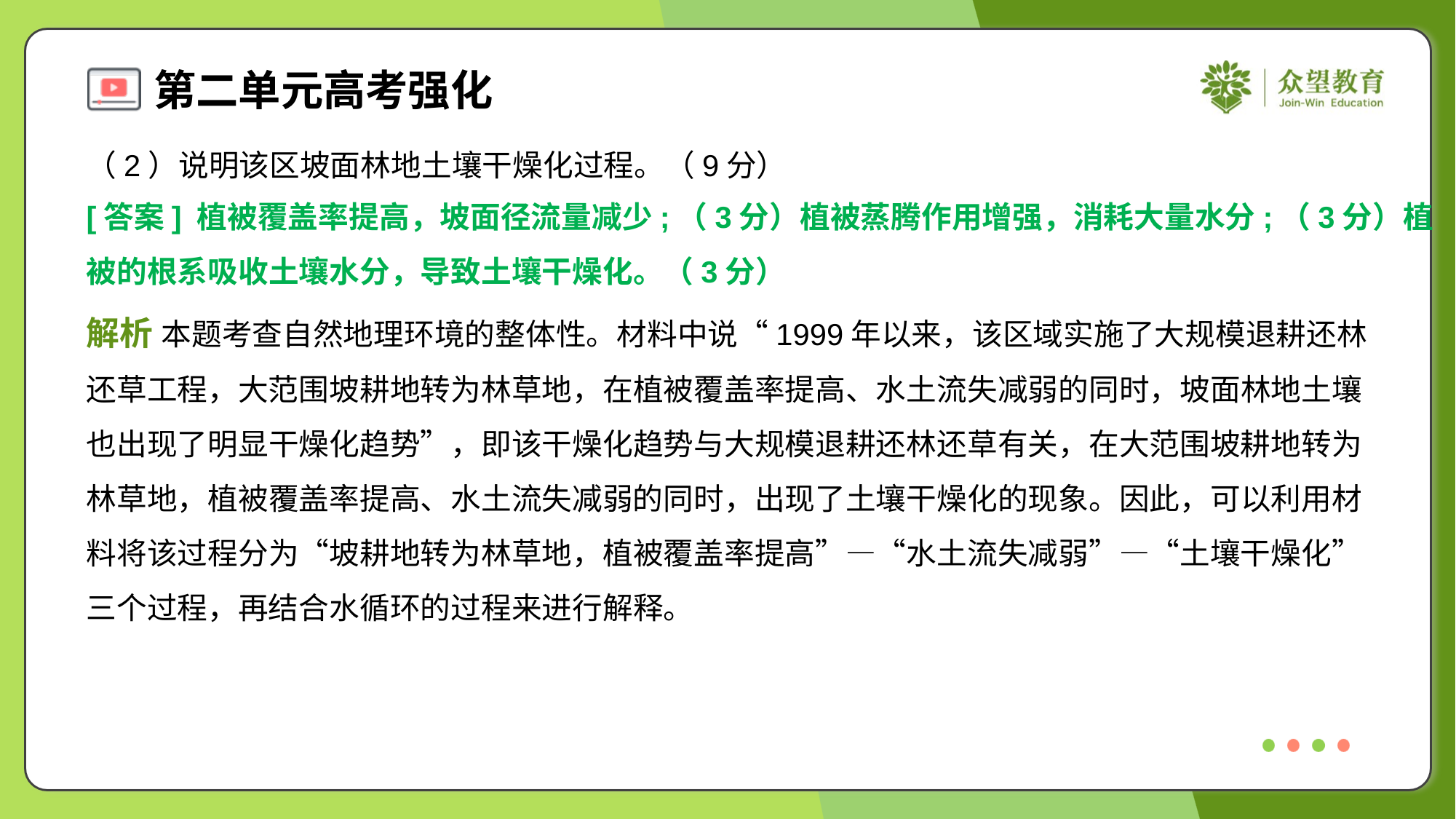

（2）说明该区坡面林地土壤干燥化过程。（9分）
[答案] 植被覆盖率提高，坡面径流量减少;（3分）植被蒸腾作用增强，消耗大量水分;（3分）植
被的根系吸收土壤水分，导致土壤干燥化。（3分）
解析 本题考查自然地理环境的整体性。材料中说“1999年以来，该区域实施了大规模退耕还林
还草工程，大范围坡耕地转为林草地，在植被覆盖率提高、水土流失减弱的同时，坡面林地土壤
也出现了明显干燥化趋势”，即该干燥化趋势与大规模退耕还林还草有关，在大范围坡耕地转为
林草地，植被覆盖率提高、水土流失减弱的同时，出现了土壤干燥化的现象。因此，可以利用材
料将该过程分为“坡耕地转为林草地，植被覆盖率提高”—“水土流失减弱”—“土壤干燥化”
三个过程，再结合水循环的过程来进行解释。